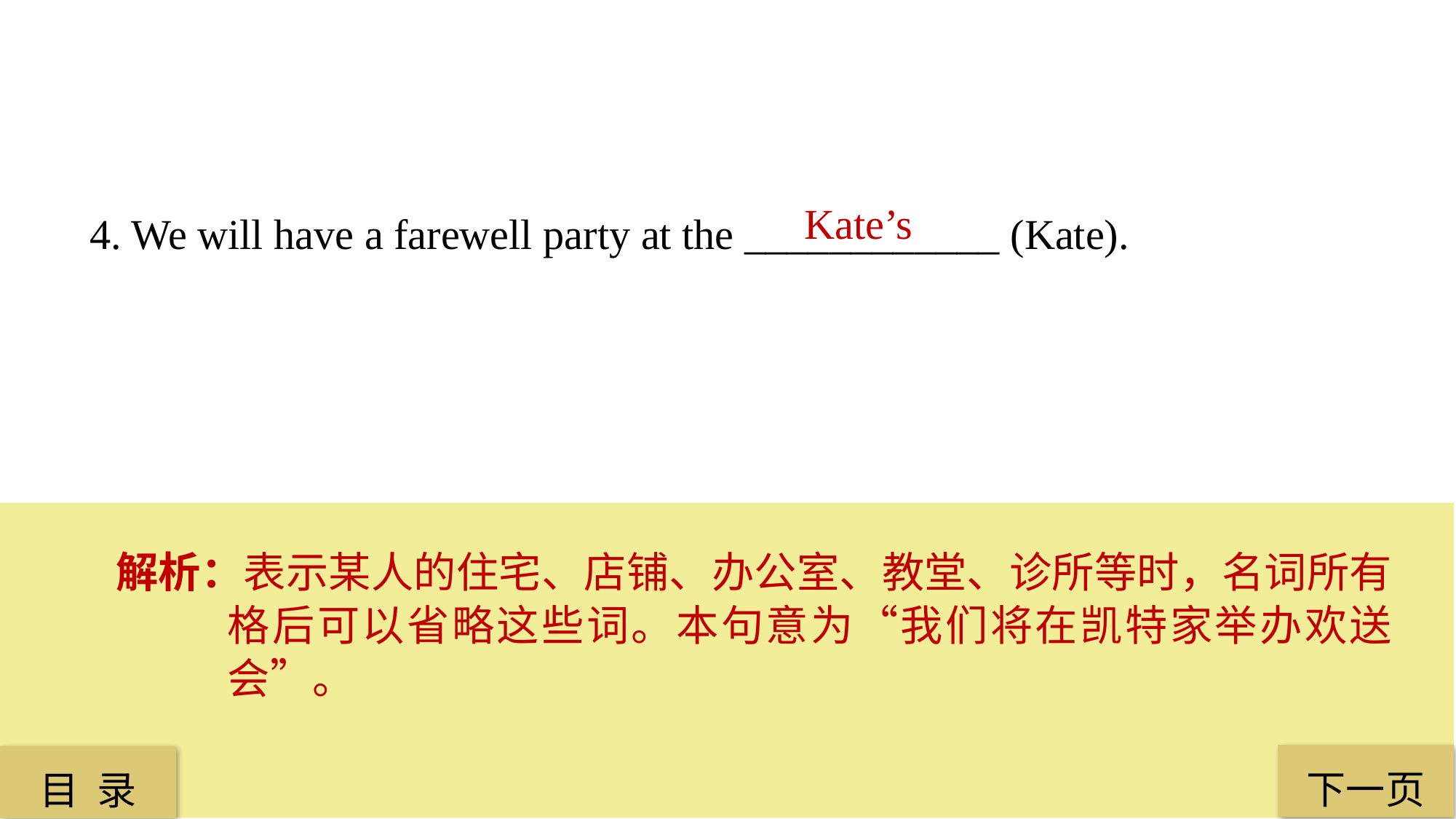

Kate’s
4. We will have a farewell party at the ____________ (Kate).
解析：表示某人的住宅、店铺、办公室、教堂、诊所等时，名词所有格后可以省略这些词。本句意为“我们将在凯特家举办欢送会”。